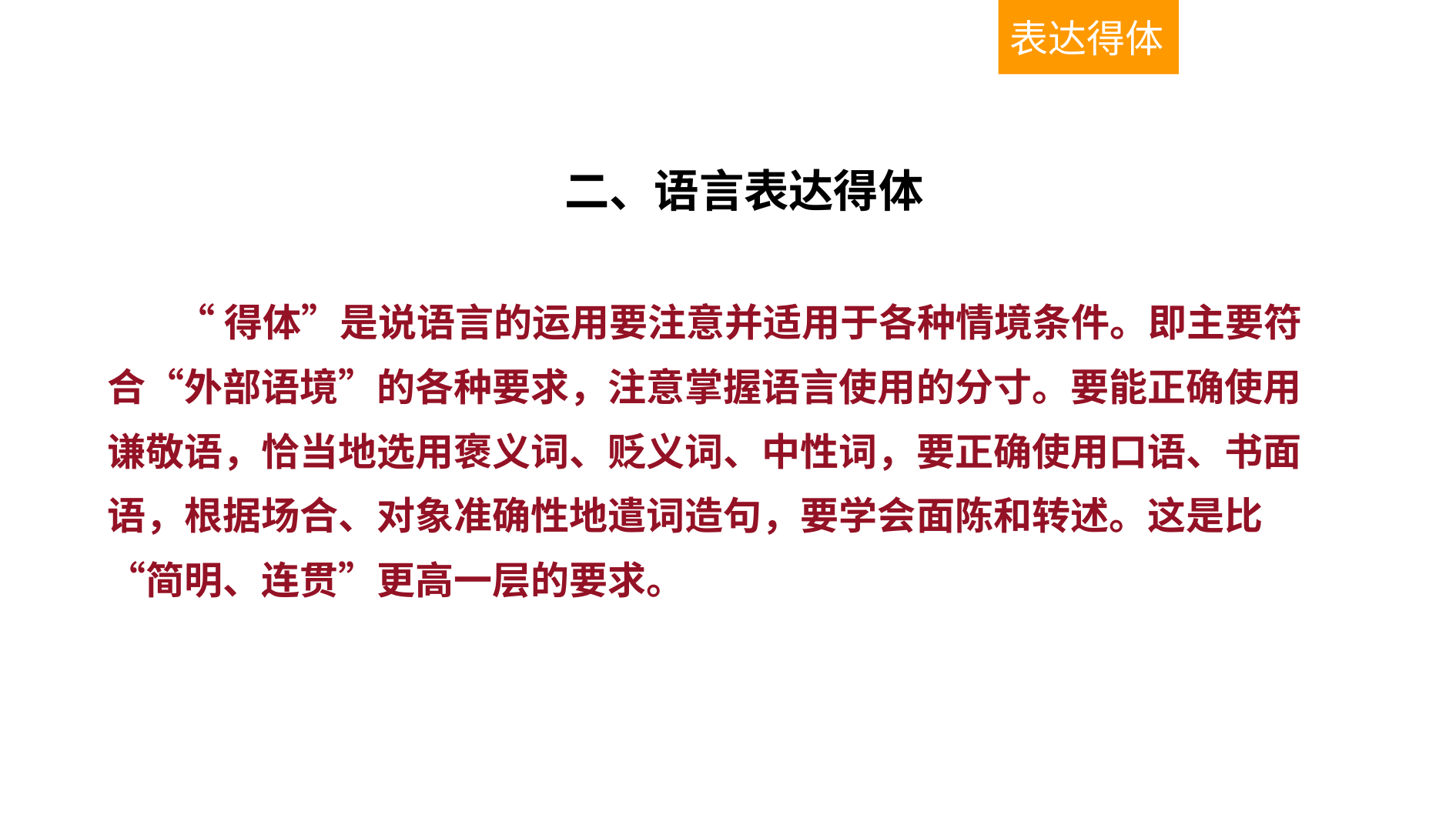

表达得体
二、语言表达得体
        “得体”是说语言的运用要注意并适用于各种情境条件。即主要符合“外部语境”的各种要求，注意掌握语言使用的分寸。要能正确使用谦敬语，恰当地选用褒义词、贬义词、中性词，要正确使用口语、书面语，根据场合、对象准确性地遣词造句，要学会面陈和转述。这是比“简明、连贯”更高一层的要求。